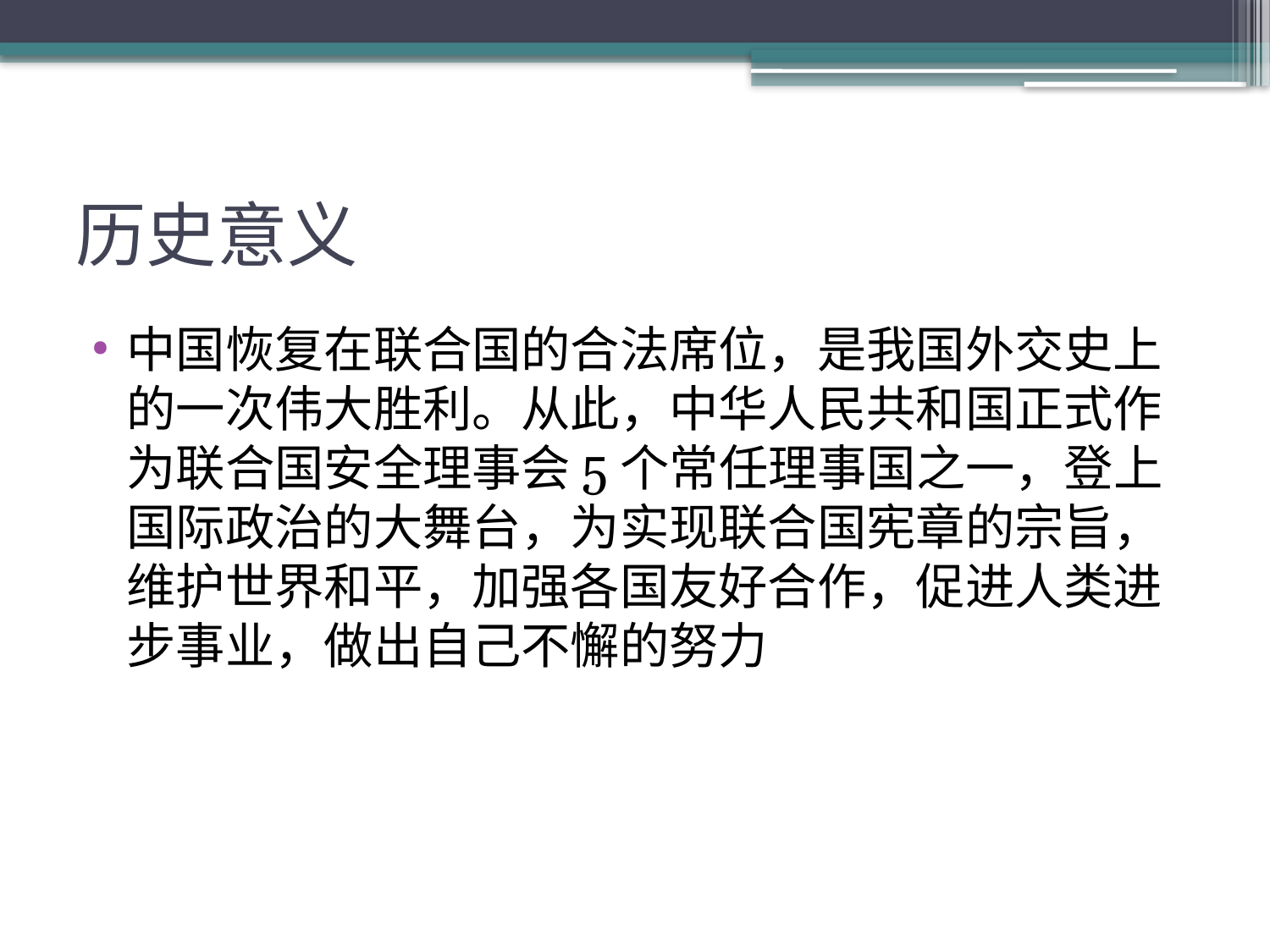

# 历史意义
中国恢复在联合国的合法席位，是我国外交史上的一次伟大胜利。从此，中华人民共和国正式作为联合国安全理事会5个常任理事国之一，登上国际政治的大舞台，为实现联合国宪章的宗旨，维护世界和平，加强各国友好合作，促进人类进步事业，做出自己不懈的努力